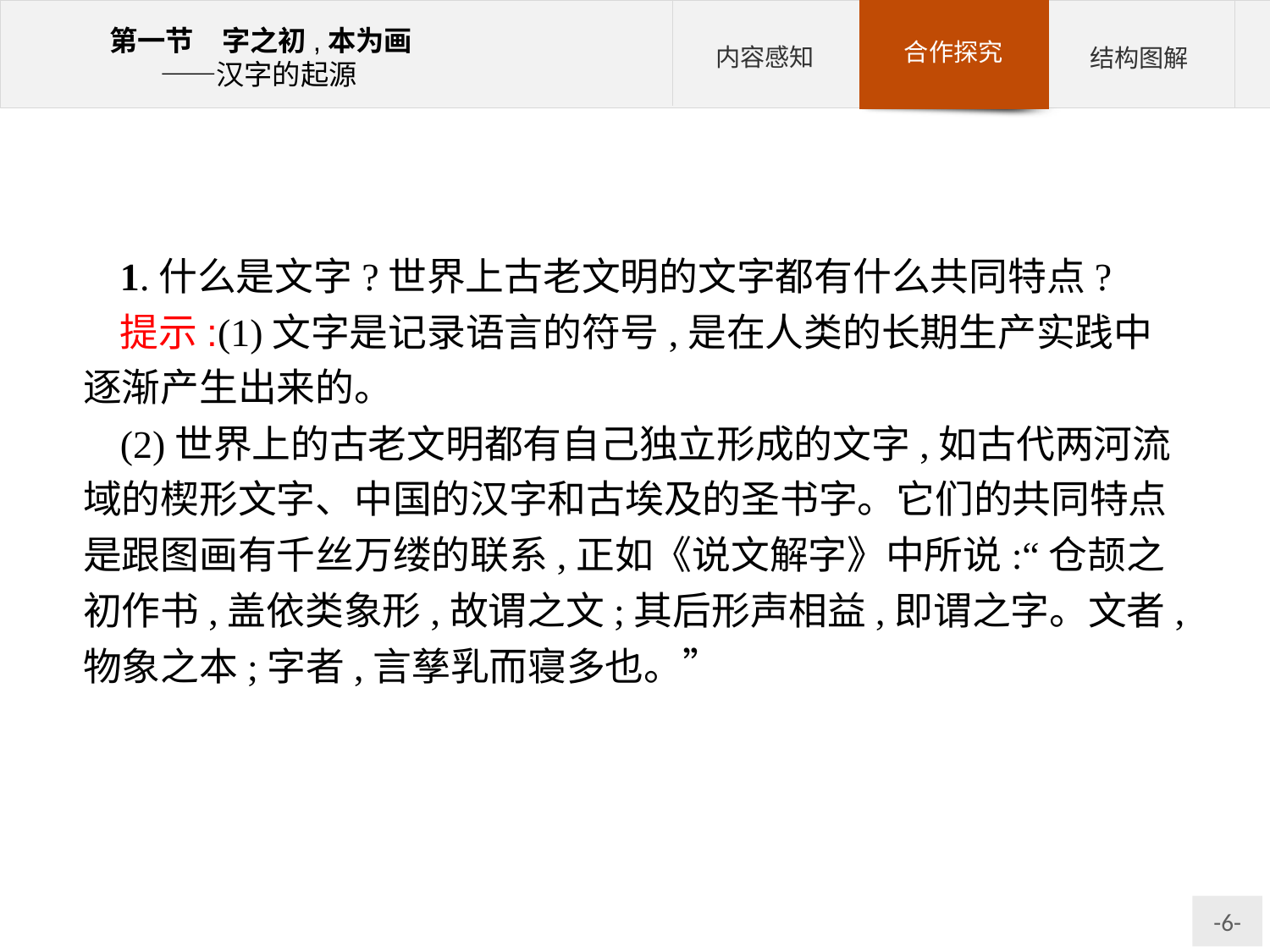

1.什么是文字?世界上古老文明的文字都有什么共同特点?
提示:(1)文字是记录语言的符号,是在人类的长期生产实践中逐渐产生出来的。
(2)世界上的古老文明都有自己独立形成的文字,如古代两河流域的楔形文字、中国的汉字和古埃及的圣书字。它们的共同特点是跟图画有千丝万缕的联系,正如《说文解字》中所说:“仓颉之初作书,盖依类象形,故谓之文;其后形声相益,即谓之字。文者,物象之本;字者,言孳乳而寝多也。”